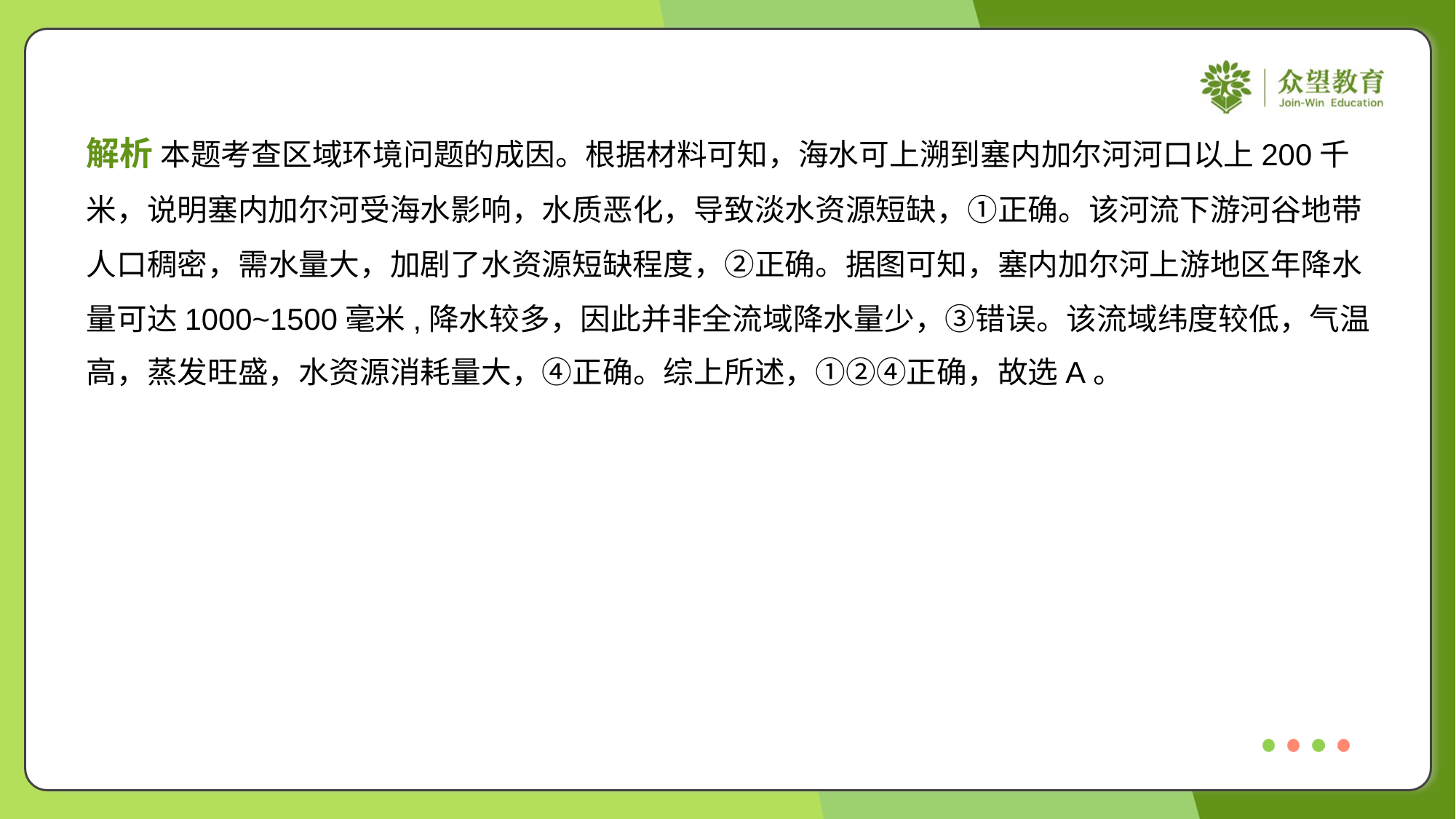

解析 本题考查区域环境问题的成因。根据材料可知，海水可上溯到塞内加尔河河口以上200千
米，说明塞内加尔河受海水影响，水质恶化，导致淡水资源短缺，①正确。该河流下游河谷地带
人口稠密，需水量大，加剧了水资源短缺程度，②正确。据图可知，塞内加尔河上游地区年降水
量可达1000~1500毫米,降水较多，因此并非全流域降水量少，③错误。该流域纬度较低，气温
高，蒸发旺盛，水资源消耗量大，④正确。综上所述，①②④正确，故选A。